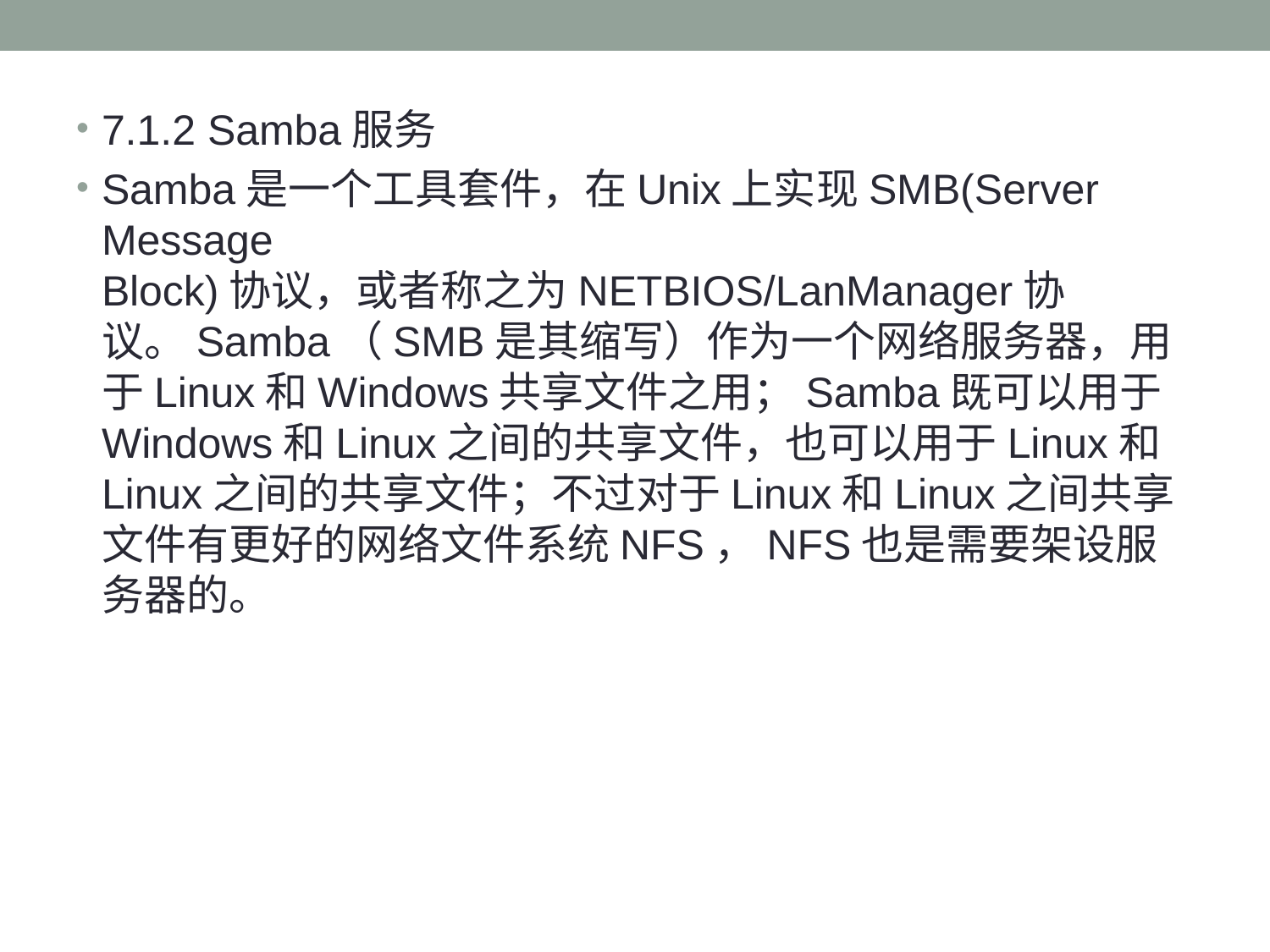

#
7.1.2 Samba服务
Samba是一个工具套件，在Unix上实现SMB(Server Message Block)协议，或者称之为NETBIOS/LanManager协议。Samba（SMB是其缩写）作为一个网络服务器，用于Linux和Windows共享文件之用；Samba既可以用于Windows和Linux之间的共享文件，也可以用于Linux和Linux之间的共享文件；不过对于Linux和Linux之间共享文件有更好的网络文件系统NFS，NFS也是需要架设服务器的。